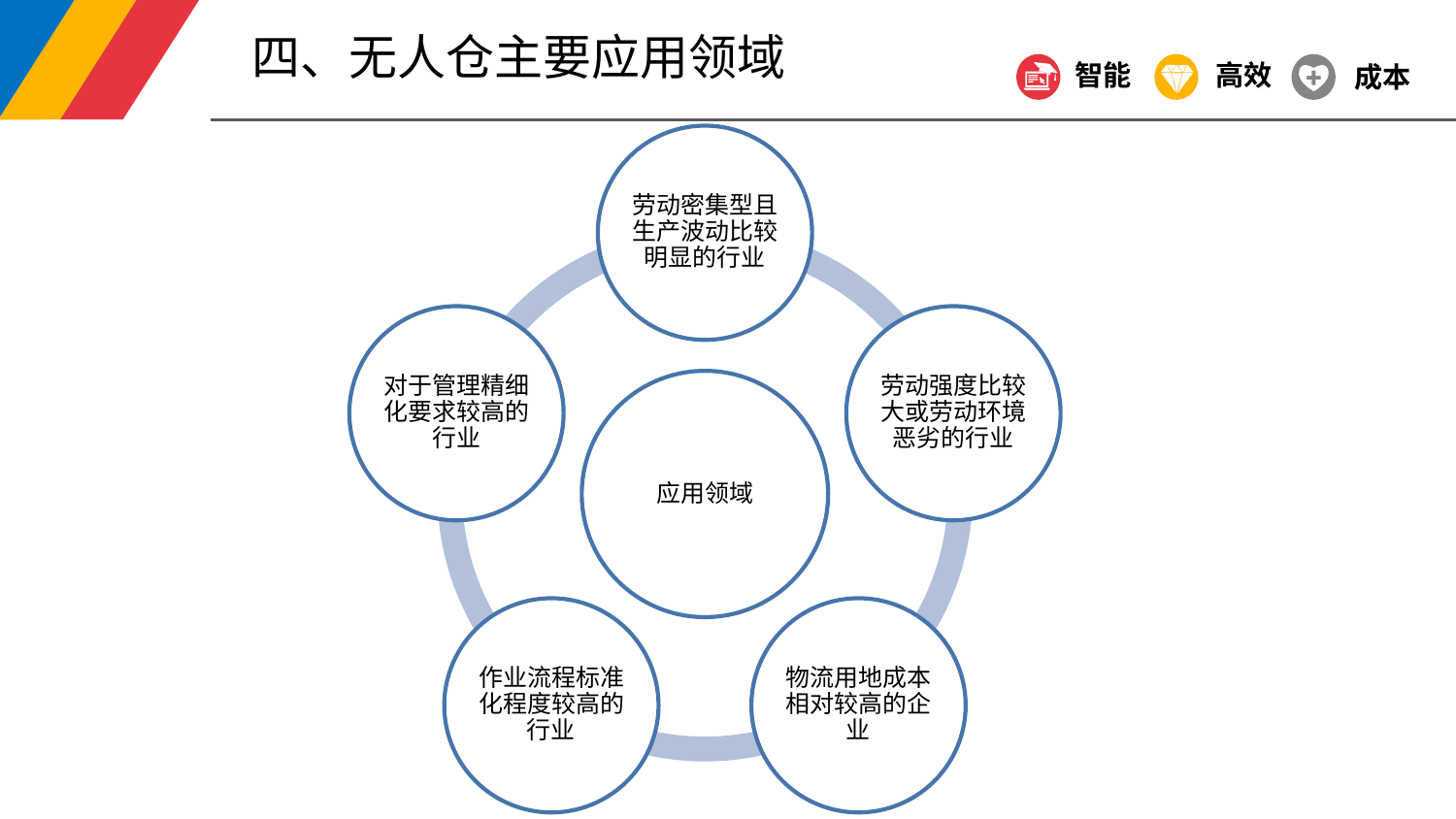

四、无人仓主要应用领域
智能
高效
成本
应用领域
劳动密集型且生产波动比较明显的行业
劳动强度比较大或劳动环境恶劣的行业
物流用地成本相对较高的企业
作业流程标准化程度较高的行业
对于管理精细化要求较高的行业